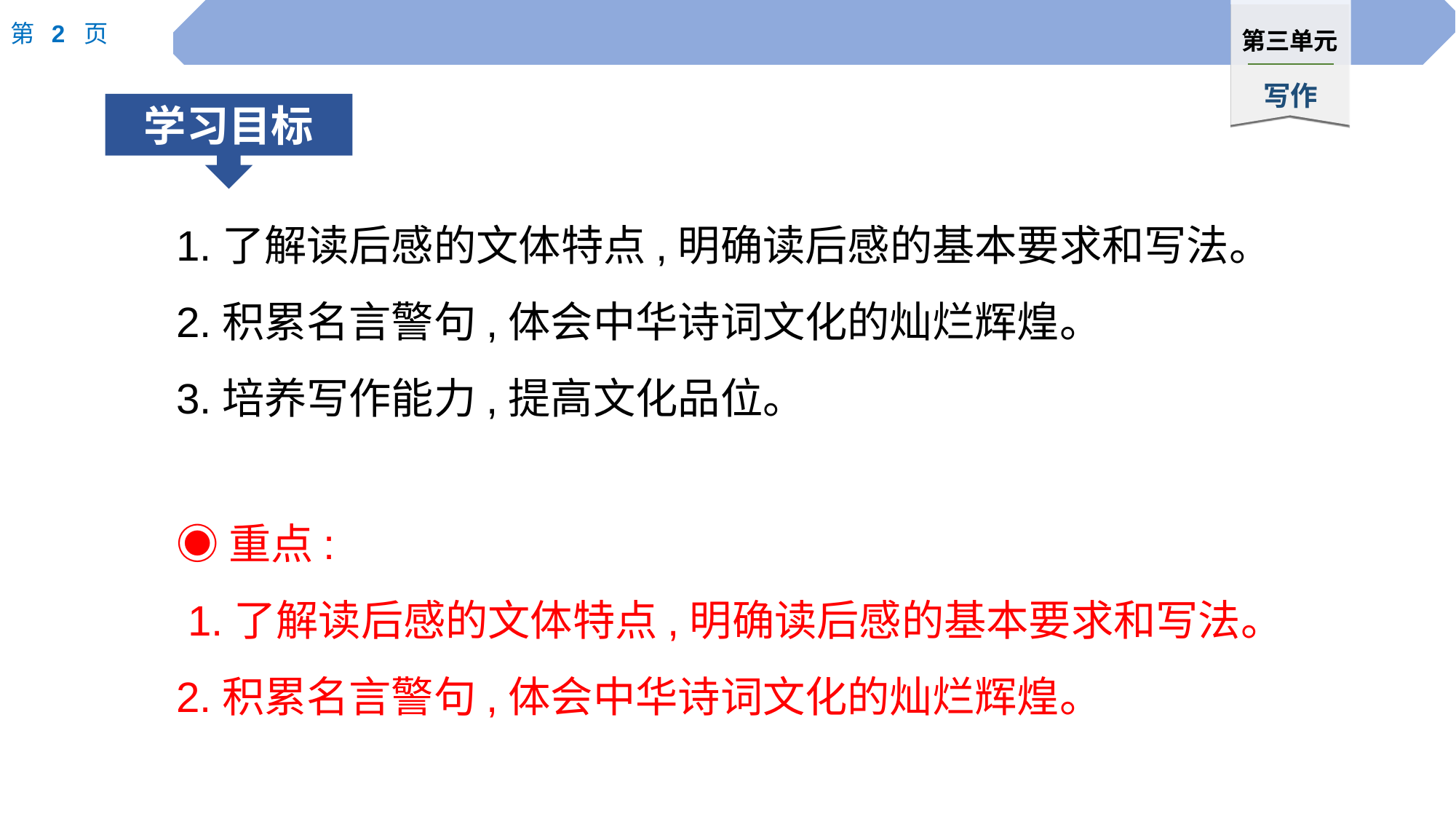

1.了解读后感的文体特点,明确读后感的基本要求和写法。
2.积累名言警句,体会中华诗词文化的灿烂辉煌。
3.培养写作能力,提高文化品位。
◉重点:
 1.了解读后感的文体特点,明确读后感的基本要求和写法。
2.积累名言警句,体会中华诗词文化的灿烂辉煌。